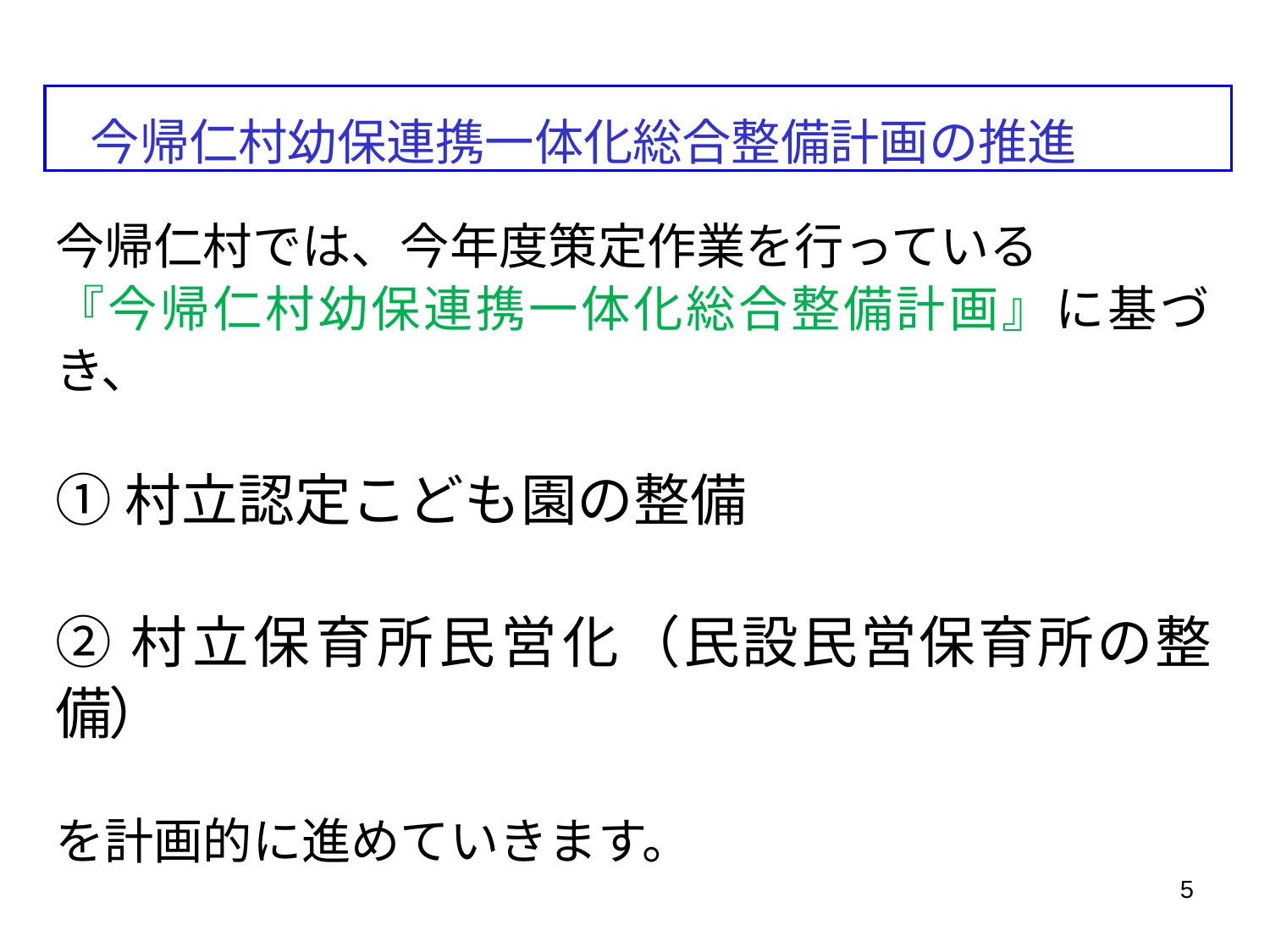

今帰仁村幼保連携一体化総合整備計画の推進
今帰仁村では、今年度策定作業を行っている
『今帰仁村幼保連携一体化総合整備計画』に基づき、

①村立認定こども園の整備

②村立保育所民営化（民設民営保育所の整備）

を計画的に進めていきます。
5